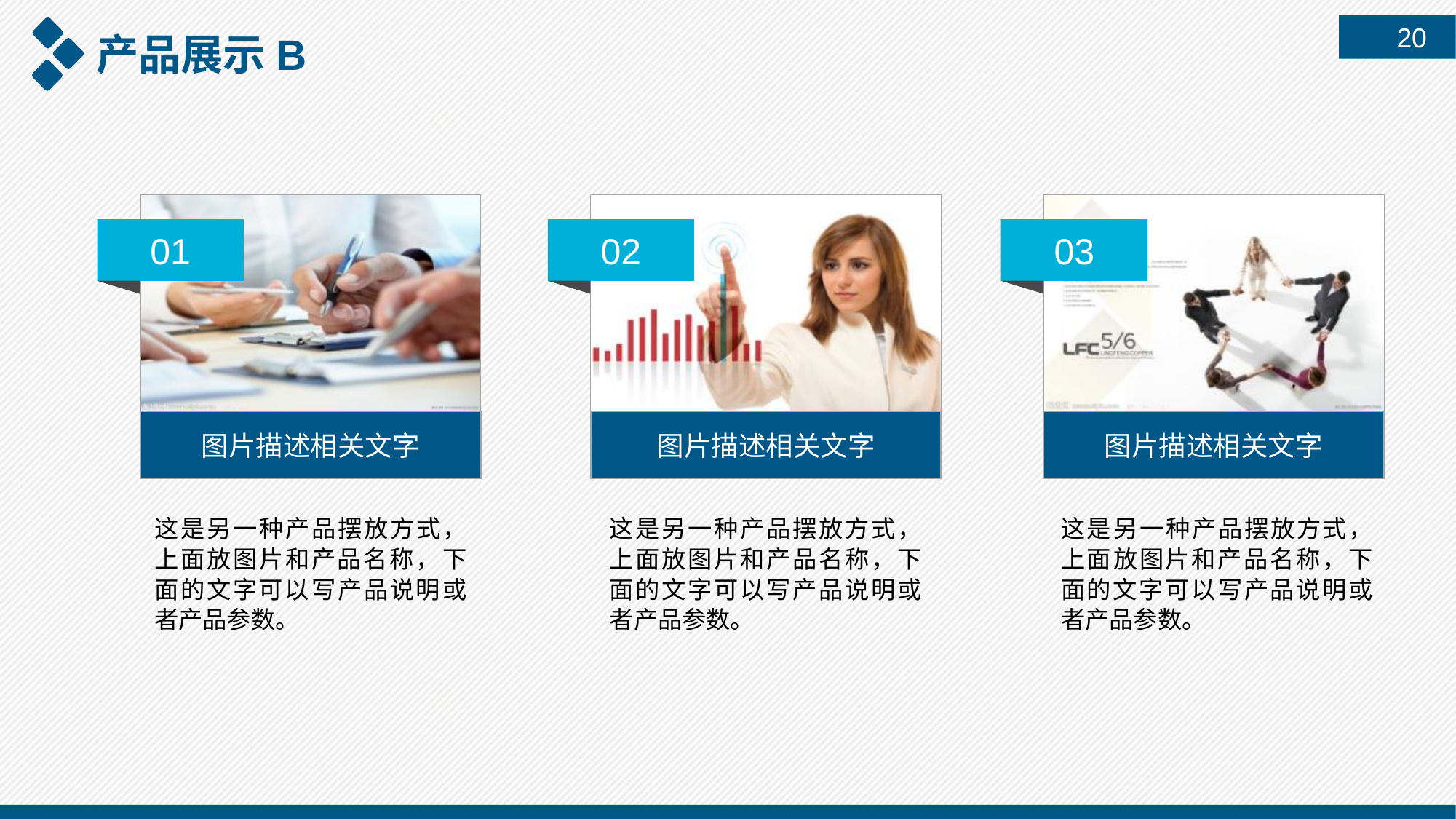

20

产品展示B

01
02
03

图片描述相关文字
图片描述相关文字
图片描述相关文字
这是另一种产品摆放方式，上面放图片和产品名称，下面的文字可以写产品说明或者产品参数。
这是另一种产品摆放方式，上面放图片和产品名称，下面的文字可以写产品说明或者产品参数。
这是另一种产品摆放方式，上面放图片和产品名称，下面的文字可以写产品说明或者产品参数。